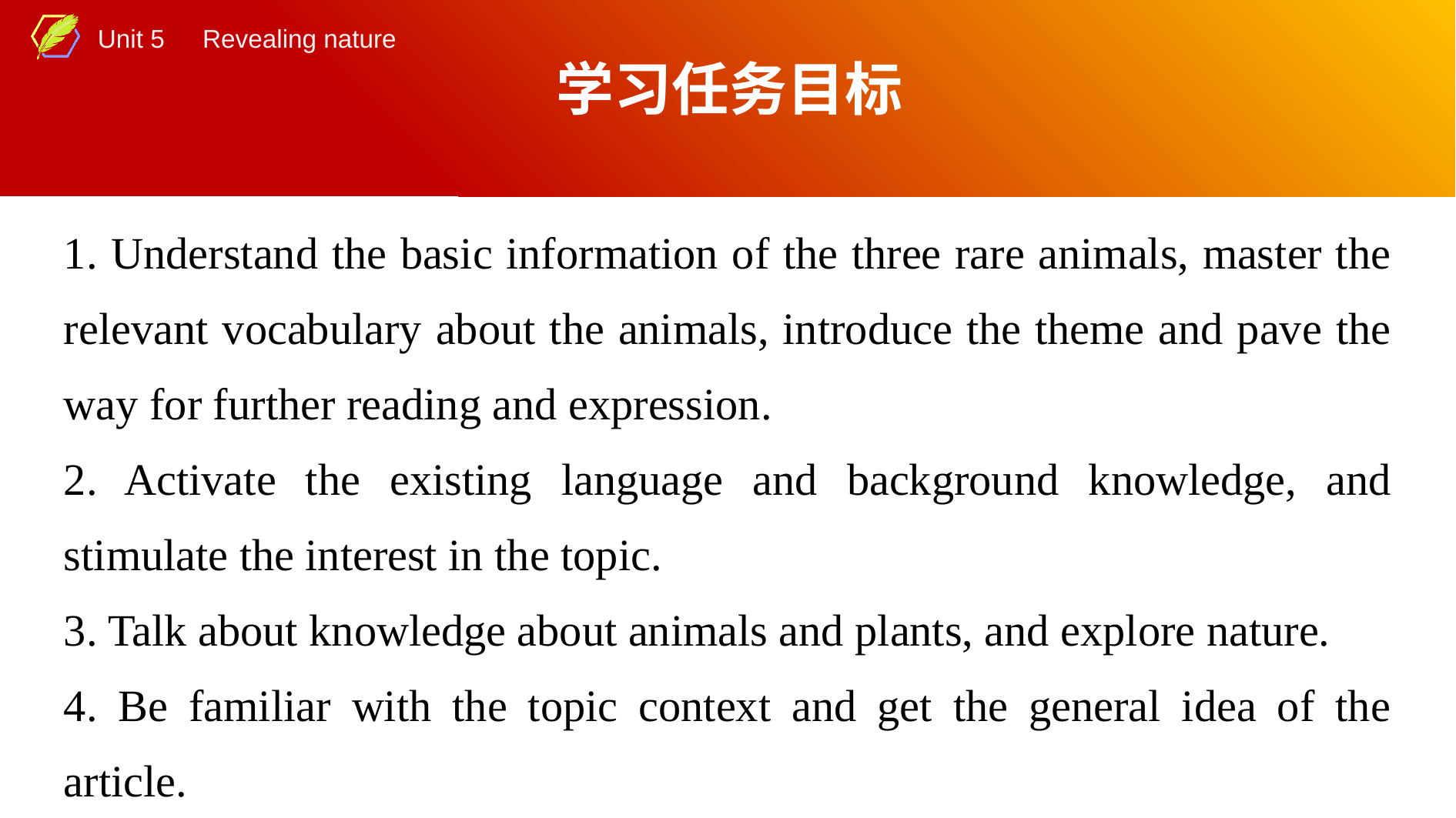

学习任务目标
1. Understand the basic information of the three rare animals, master the relevant vocabulary about the animals, introduce the theme and pave the way for further reading and expression.
2. Activate the existing language and background knowledge, and stimulate the interest in the topic.
3. Talk about knowledge about animals and plants, and explore nature.
4. Be familiar with the topic context and get the general idea of the article.